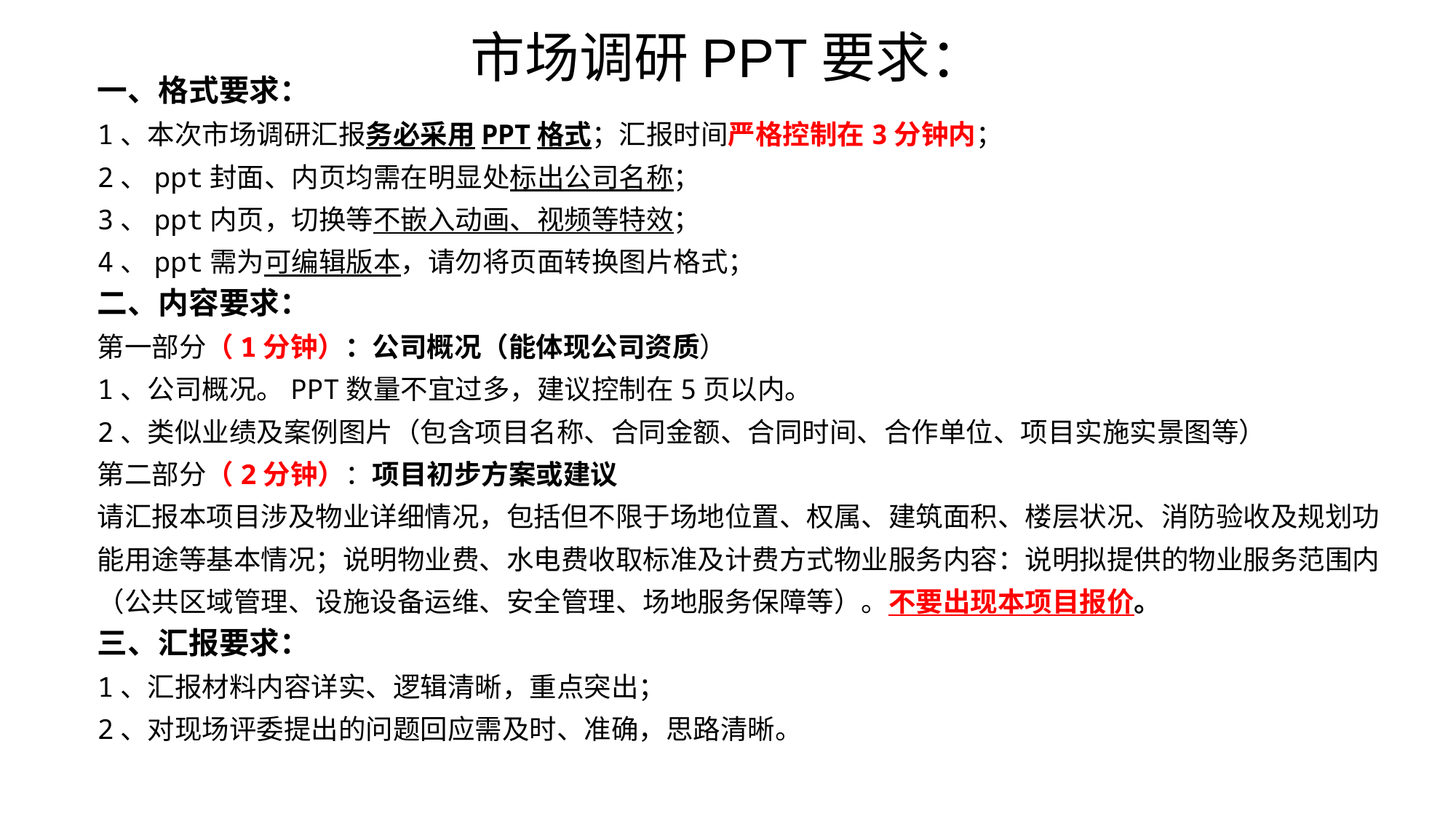

市场调研PPT要求：
一、格式要求：
1、本次市场调研汇报务必采用PPT格式；汇报时间严格控制在3分钟内；
2、ppt封面、内页均需在明显处标出公司名称；
3、ppt内页，切换等不嵌入动画、视频等特效；
4、ppt需为可编辑版本，请勿将页面转换图片格式；
二、内容要求：
第一部分（1分钟）：公司概况（能体现公司资质）
1、公司概况。PPT数量不宜过多，建议控制在5页以内。
2、类似业绩及案例图片（包含项目名称、合同金额、合同时间、合作单位、项目实施实景图等）
第二部分（2分钟）：项目初步方案或建议
请汇报本项目涉及物业详细情况，包括但不限于场地位置、权属、建筑面积、楼层状况、消防验收及规划功
能用途等基本情况；说明物业费、水电费收取标准及计费方式物业服务内容：说明拟提供的物业服务范围内
（公共区域管理、设施设备运维、安全管理、场地服务保障等）。不要出现本项目报价。
三、汇报要求：
1、汇报材料内容详实、逻辑清晰，重点突出；
2、对现场评委提出的问题回应需及时、准确，思路清晰。